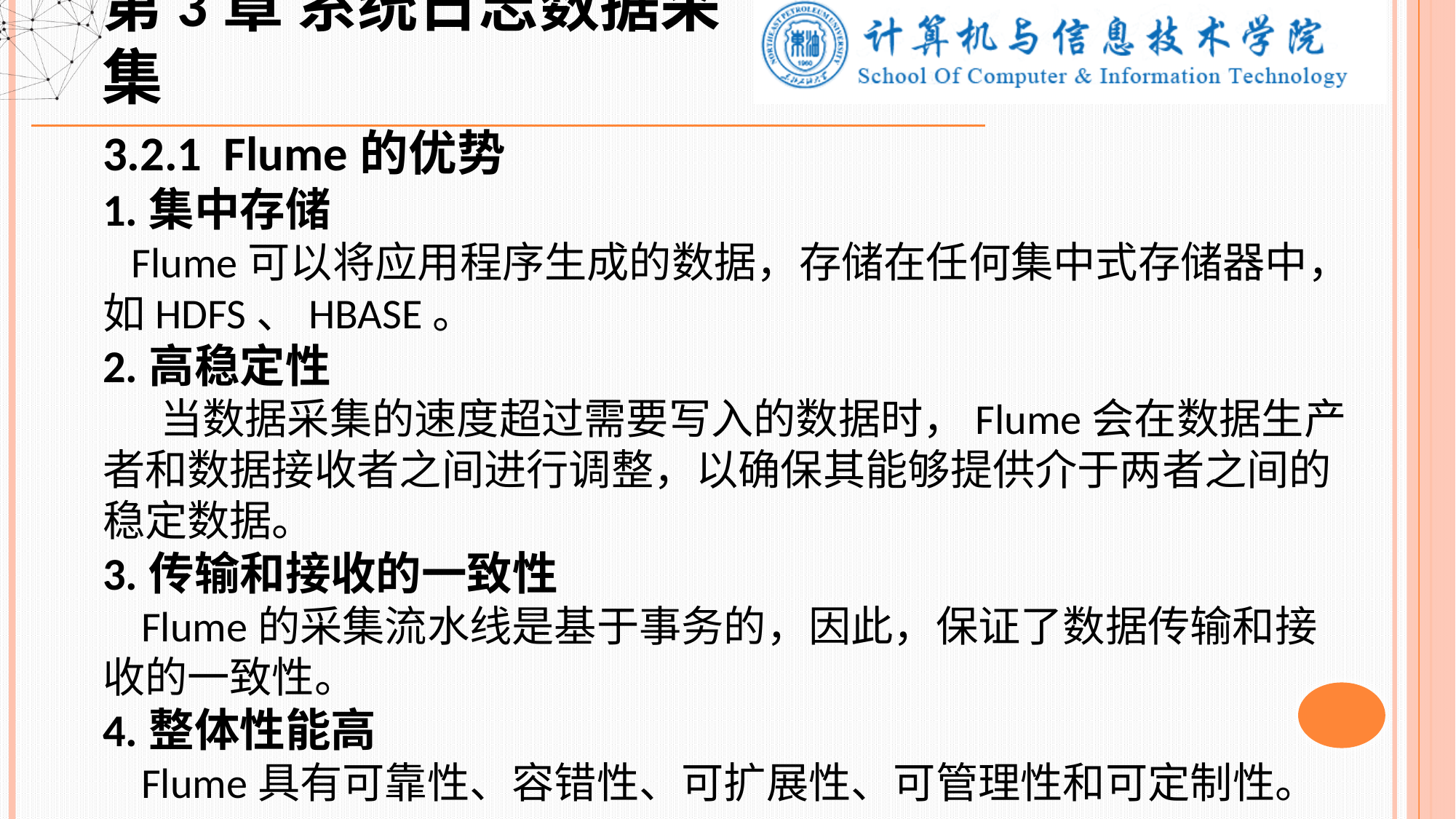

第3章 系统日志数据采集
3.2.1  Flume的优势
1.集中存储
   Flume可以将应用程序生成的数据，存储在任何集中式存储器中，如HDFS、HBASE。
2.高稳定性
     当数据采集的速度超过需要写入的数据时，Flume会在数据生产者和数据接收者之间进行调整，以确保其能够提供介于两者之间的稳定数据。
3.传输和接收的一致性
    Flume的采集流水线是基于事务的，因此，保证了数据传输和接收的一致性。
4.整体性能高
    Flume具有可靠性、容错性、可扩展性、可管理性和可定制性。